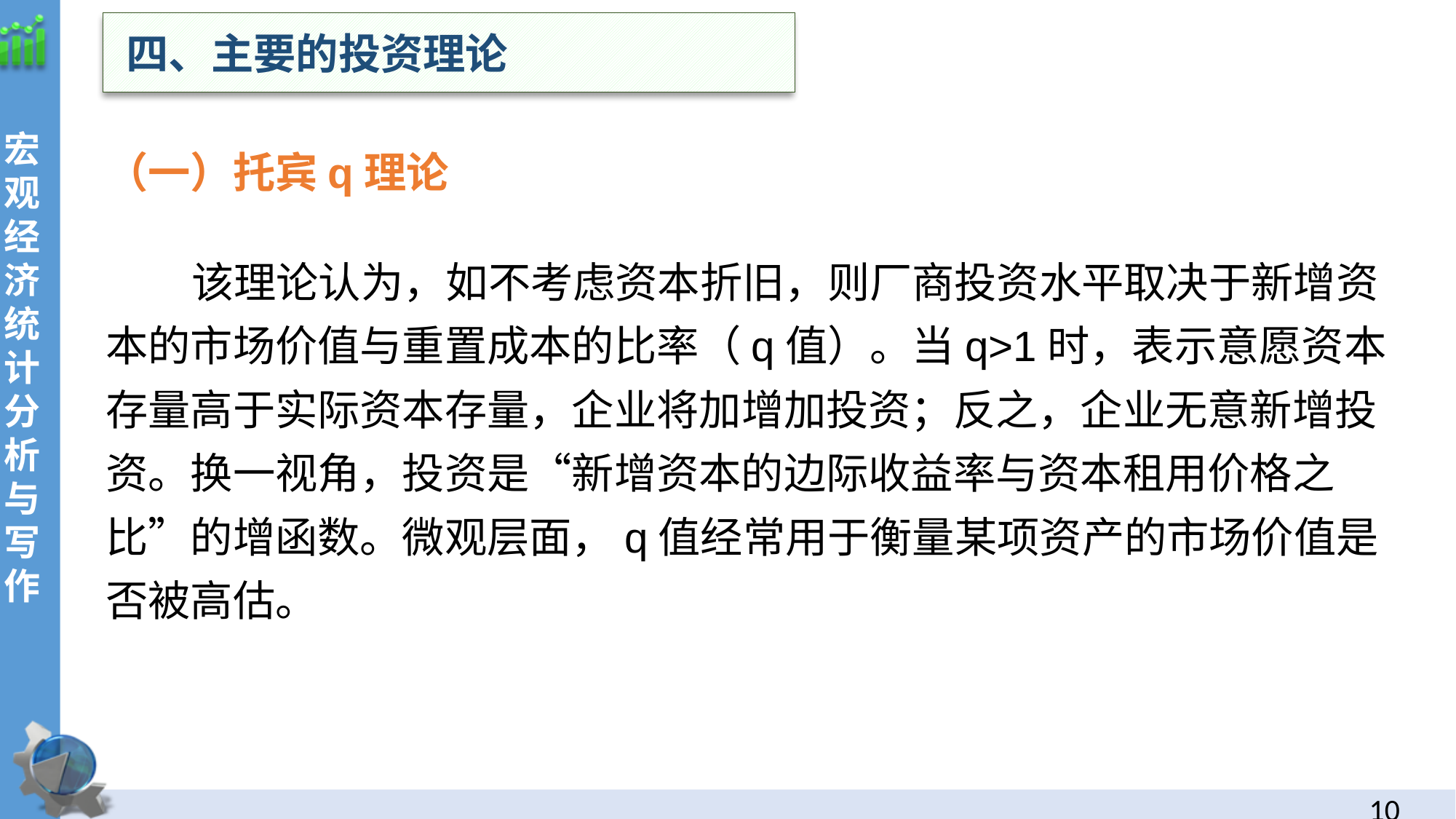

四、主要的投资理论
（一）托宾q理论
该理论认为，如不考虑资本折旧，则厂商投资水平取决于新增资本的市场价值与重置成本的比率（q值）。当q>1时，表示意愿资本存量高于实际资本存量，企业将加增加投资；反之，企业无意新增投资。换一视角，投资是“新增资本的边际收益率与资本租用价格之比”的增函数。微观层面，q值经常用于衡量某项资产的市场价值是否被高估。
10